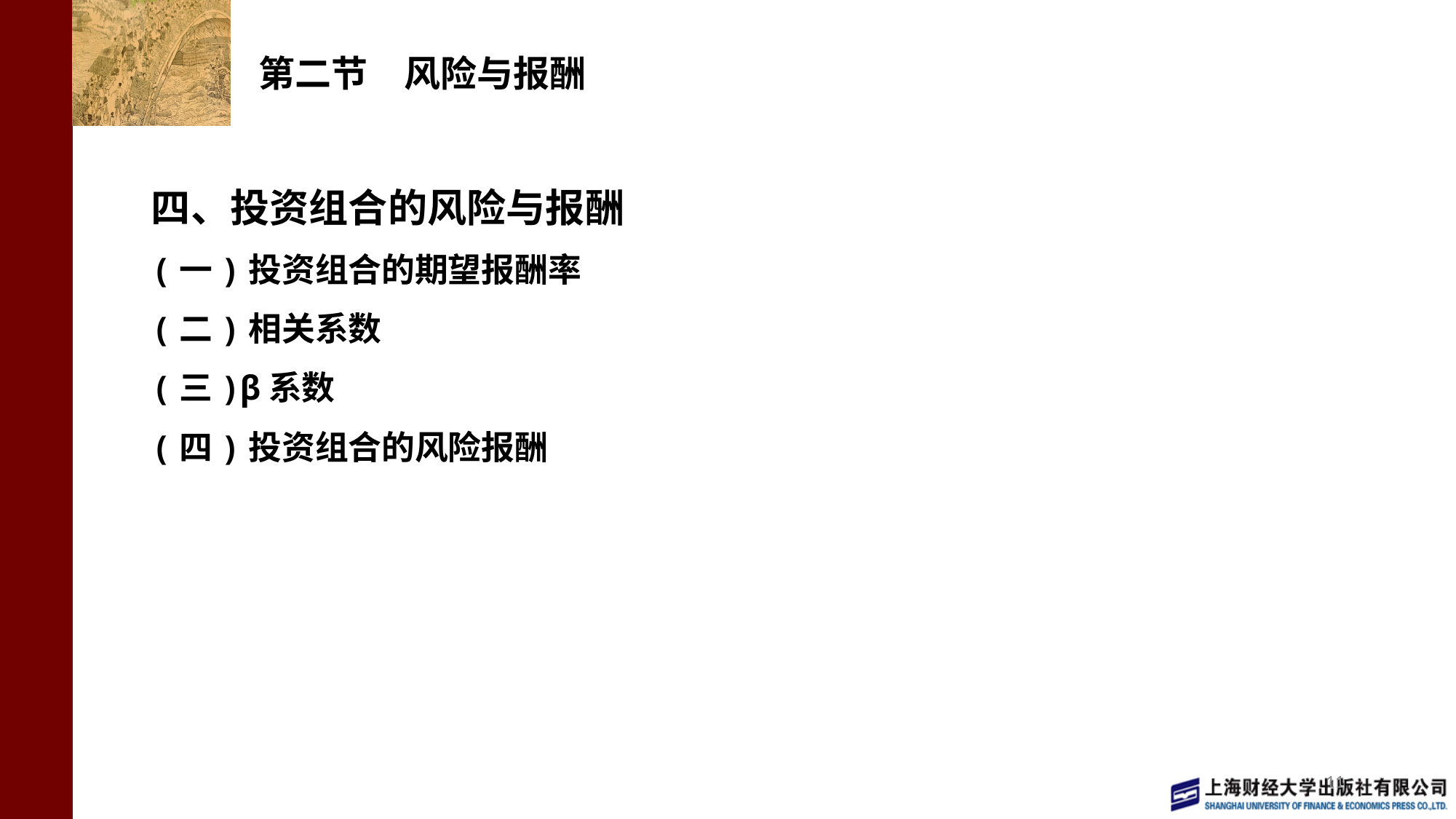

# 第二节　风险与报酬
四、投资组合的风险与报酬
(一)投资组合的期望报酬率
(二)相关系数
(三)β系数
(四)投资组合的风险报酬

11